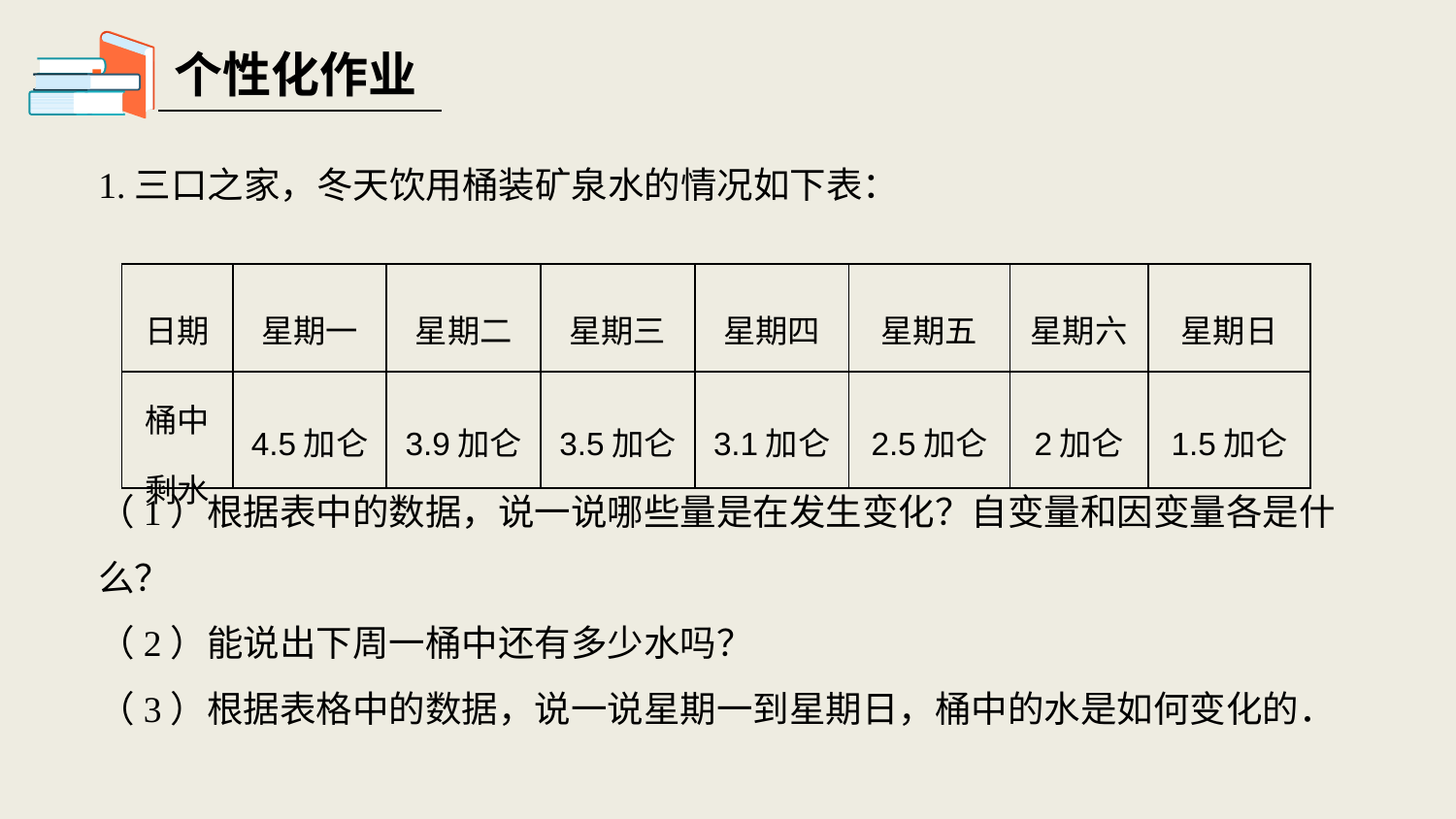

个性化作业
1.三口之家，冬天饮用桶装矿泉水的情况如下表：

（1）根据表中的数据，说一说哪些量是在发生变化？自变量和因变量各是什么？
（2）能说出下周一桶中还有多少水吗？
（3）根据表格中的数据，说一说星期一到星期日，桶中的水是如何变化的．
| 日期 | 星期一 | 星期二 | 星期三 | 星期四 | 星期五 | 星期六 | 星期日 |
| --- | --- | --- | --- | --- | --- | --- | --- |
| 桶中剩水 | 4.5加仑 | 3.9加仑 | 3.5加仑 | 3.1加仑 | 2.5加仑 | 2加仑 | 1.5加仑 |